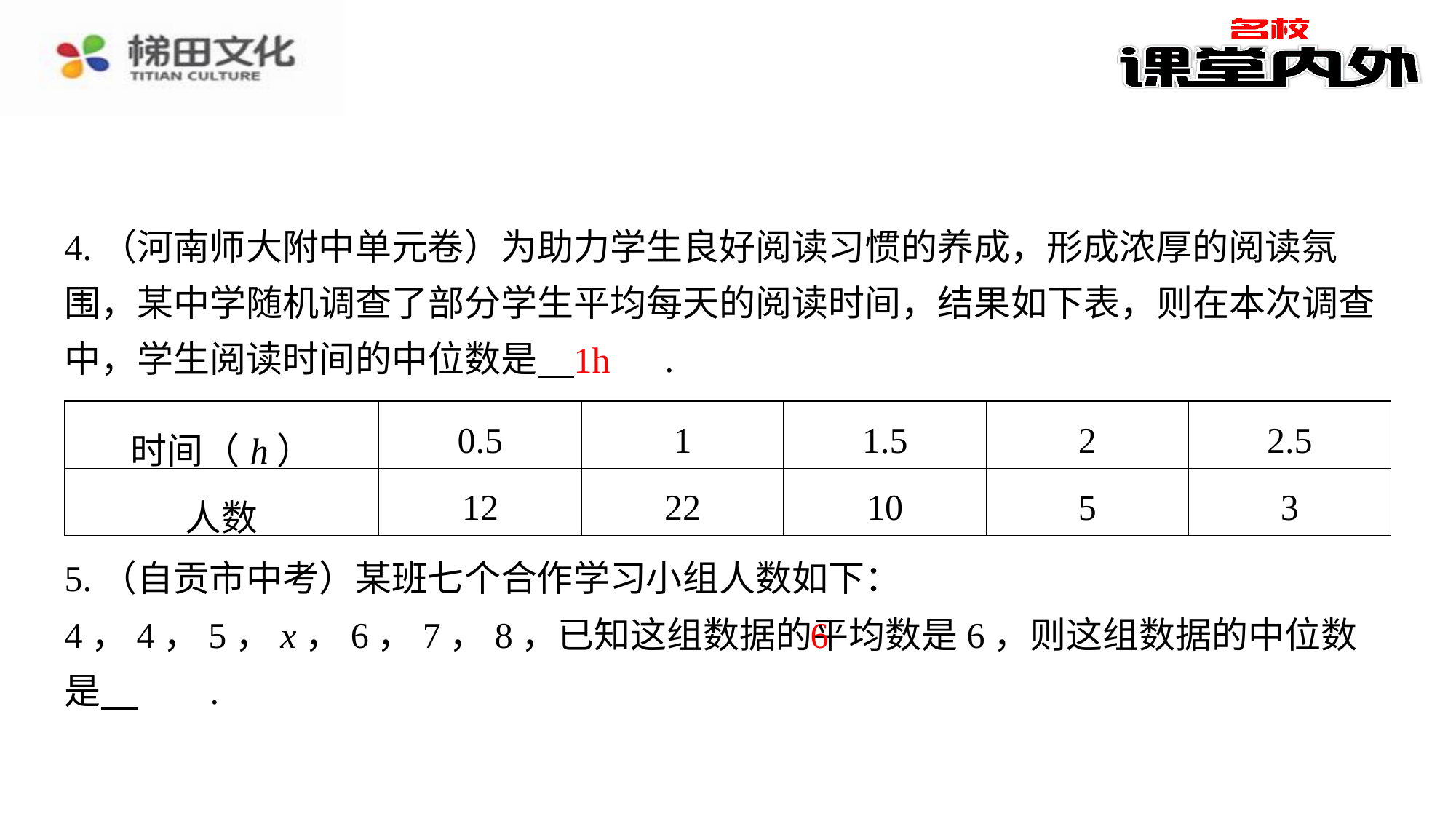

4.（河南师大附中单元卷）为助力学生良好阅读习惯的养成，形成浓厚的阅读氛围，某中学随机调查了部分学生平均每天的阅读时间，结果如下表，则在本次调查中，学生阅读时间的中位数是 　1h　⁠.
1h
| 时间（h） | 0.5 | 1 | 1.5 | 2 | 2.5 |
| --- | --- | --- | --- | --- | --- |
| 人数 | 12 | 22 | 10 | 5 | 3 |
5.（自贡市中考）某班七个合作学习小组人数如下：4，4，5，x，6，7，8，已知这组数据的平均数是6，则这组数据的中位数是 　6　⁠.
6